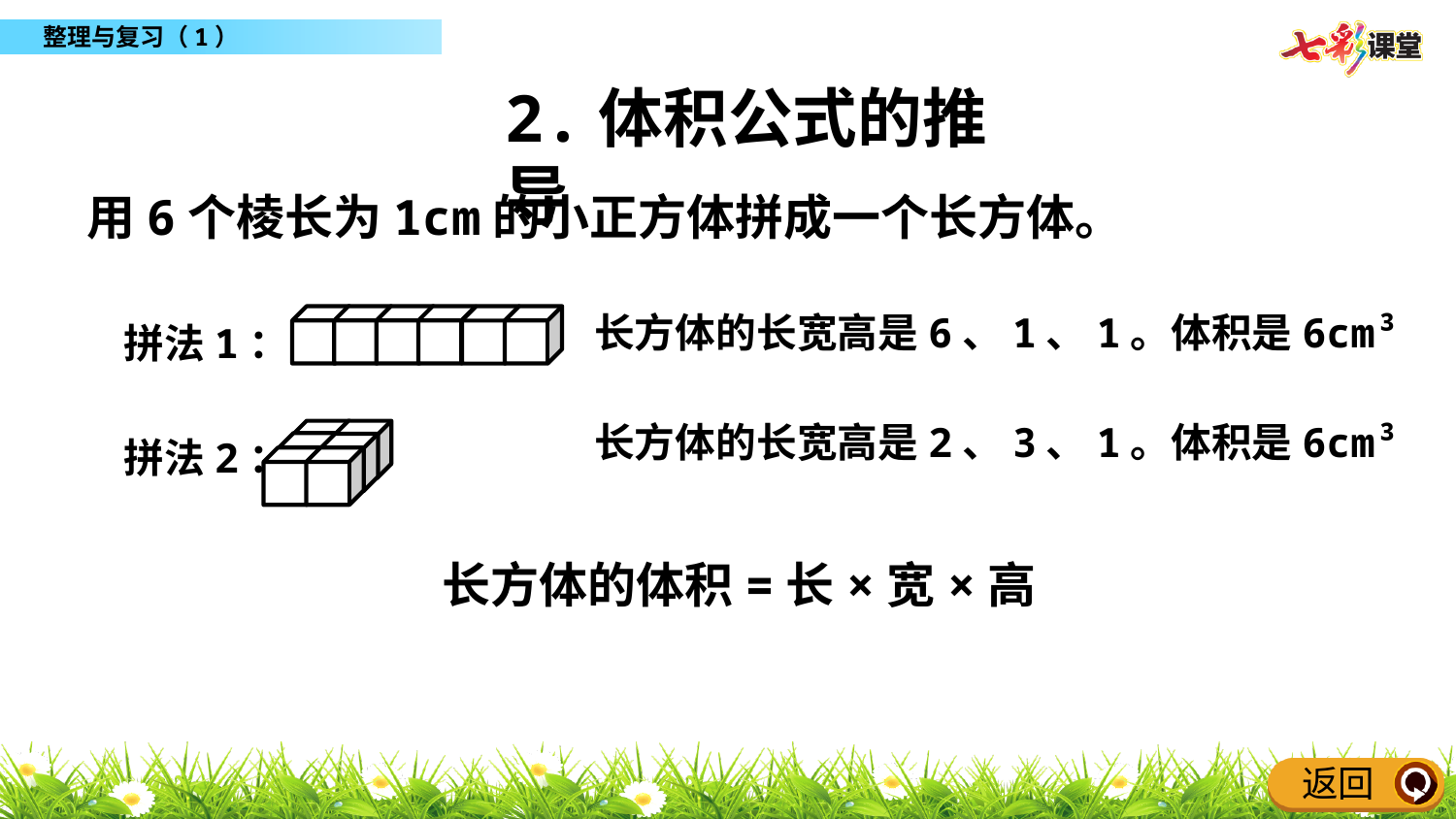

2.体积公式的推导
用6个棱长为1cm的小正方体拼成一个长方体。
长方体的长宽高是6、1、1。体积是6cm³

拼法1：
长方体的长宽高是2、3、1。体积是6cm³

拼法2：

长方体的体积=长×宽×高